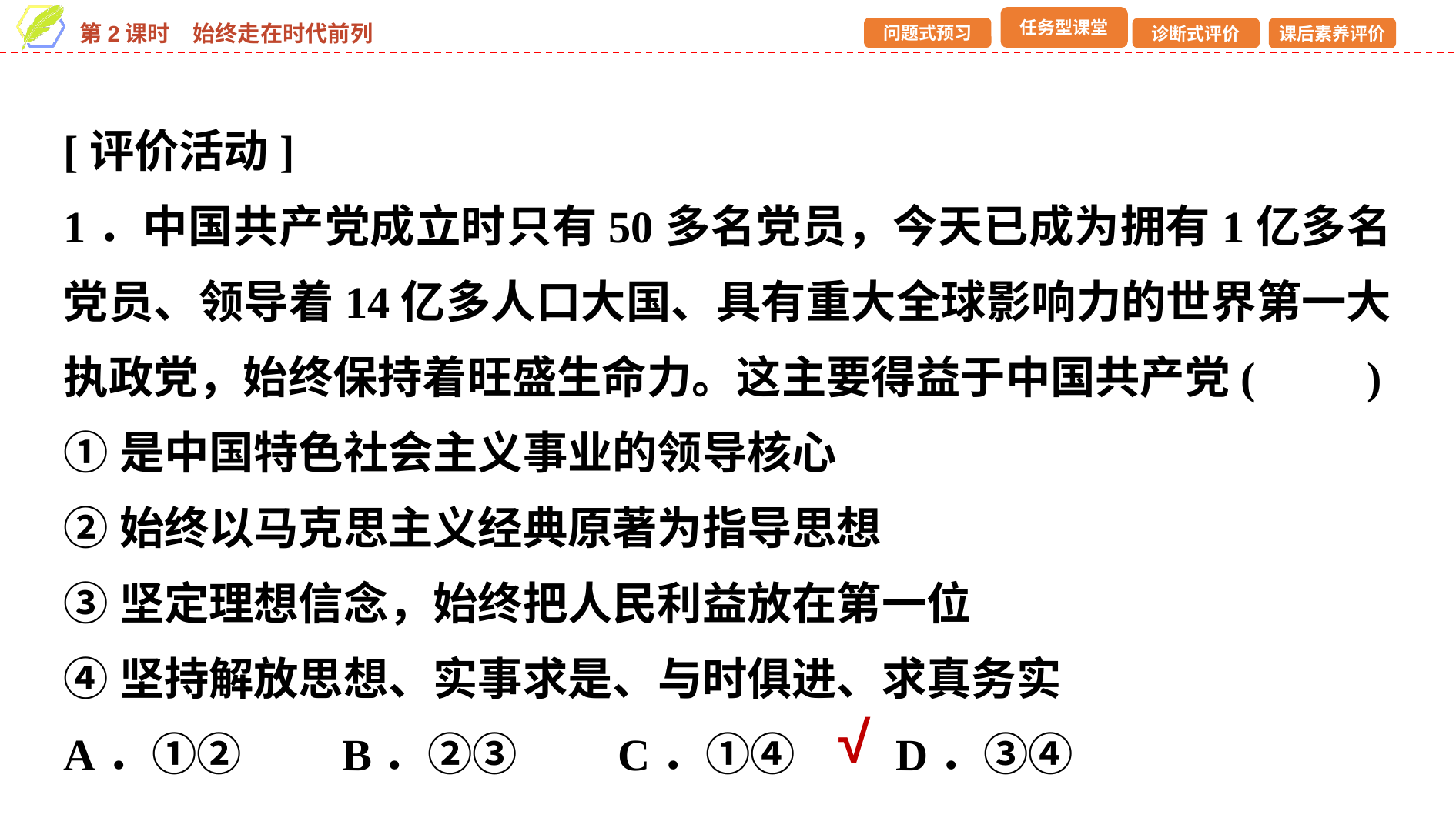

[评价活动]
1．中国共产党成立时只有50多名党员，今天已成为拥有1亿多名党员、领导着14亿多人口大国、具有重大全球影响力的世界第一大执政党，始终保持着旺盛生命力。这主要得益于中国共产党(　　)
①是中国特色社会主义事业的领导核心
②始终以马克思主义经典原著为指导思想
③坚定理想信念，始终把人民利益放在第一位
④坚持解放思想、实事求是、与时俱进、求真务实
A．①②　　B．②③　　C．①④　　D．③④
√